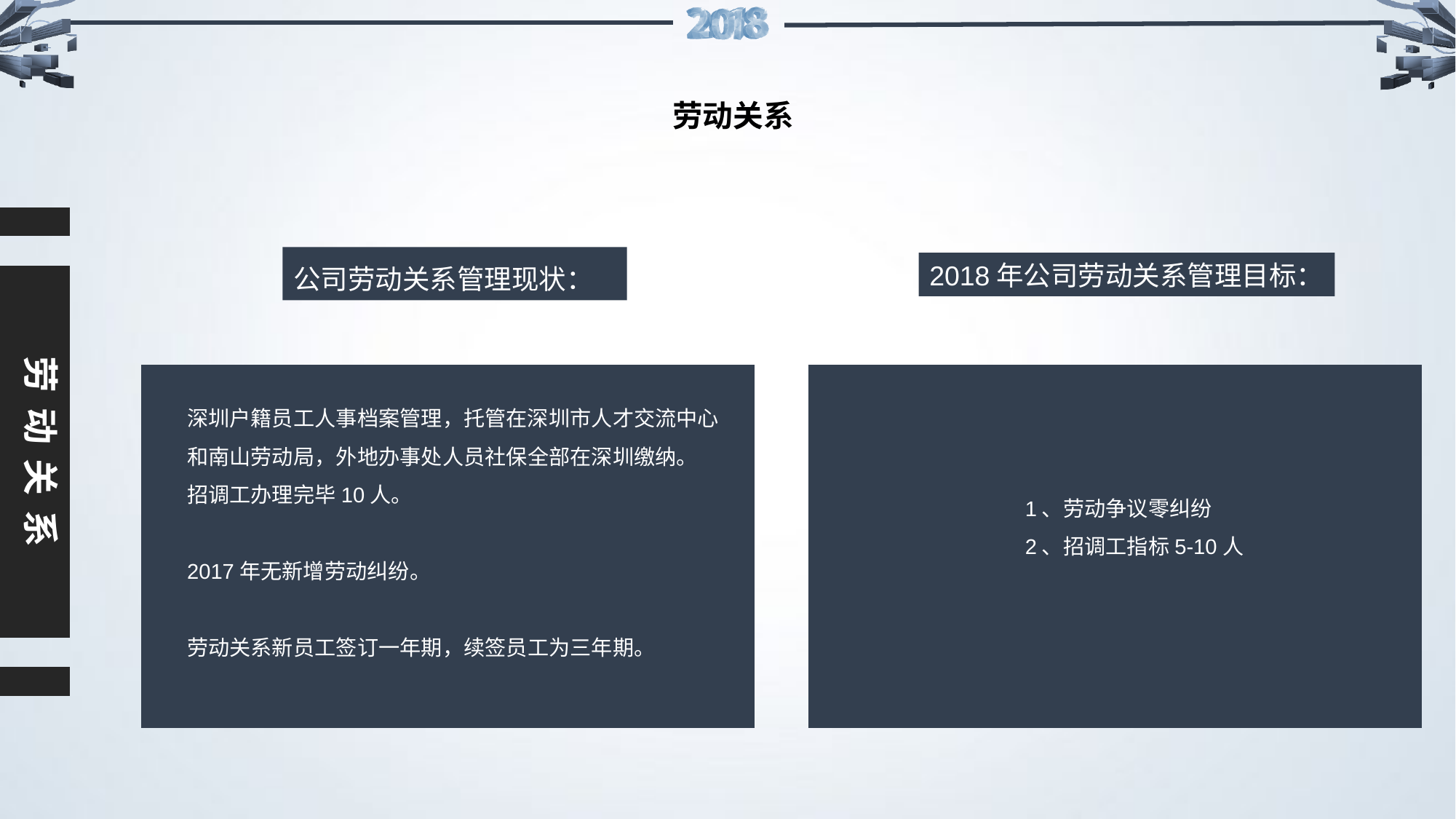

劳动关系

劳动关系

公司劳动关系管理现状：
2018年公司劳动关系管理目标：

深圳户籍员工人事档案管理，托管在深圳市人才交流中心和南山劳动局，外地办事处人员社保全部在深圳缴纳。
招调工办理完毕10人。

2017年无新增劳动纠纷。

劳动关系新员工签订一年期，续签员工为三年期。

1、劳动争议零纠纷
2、招调工指标5-10人